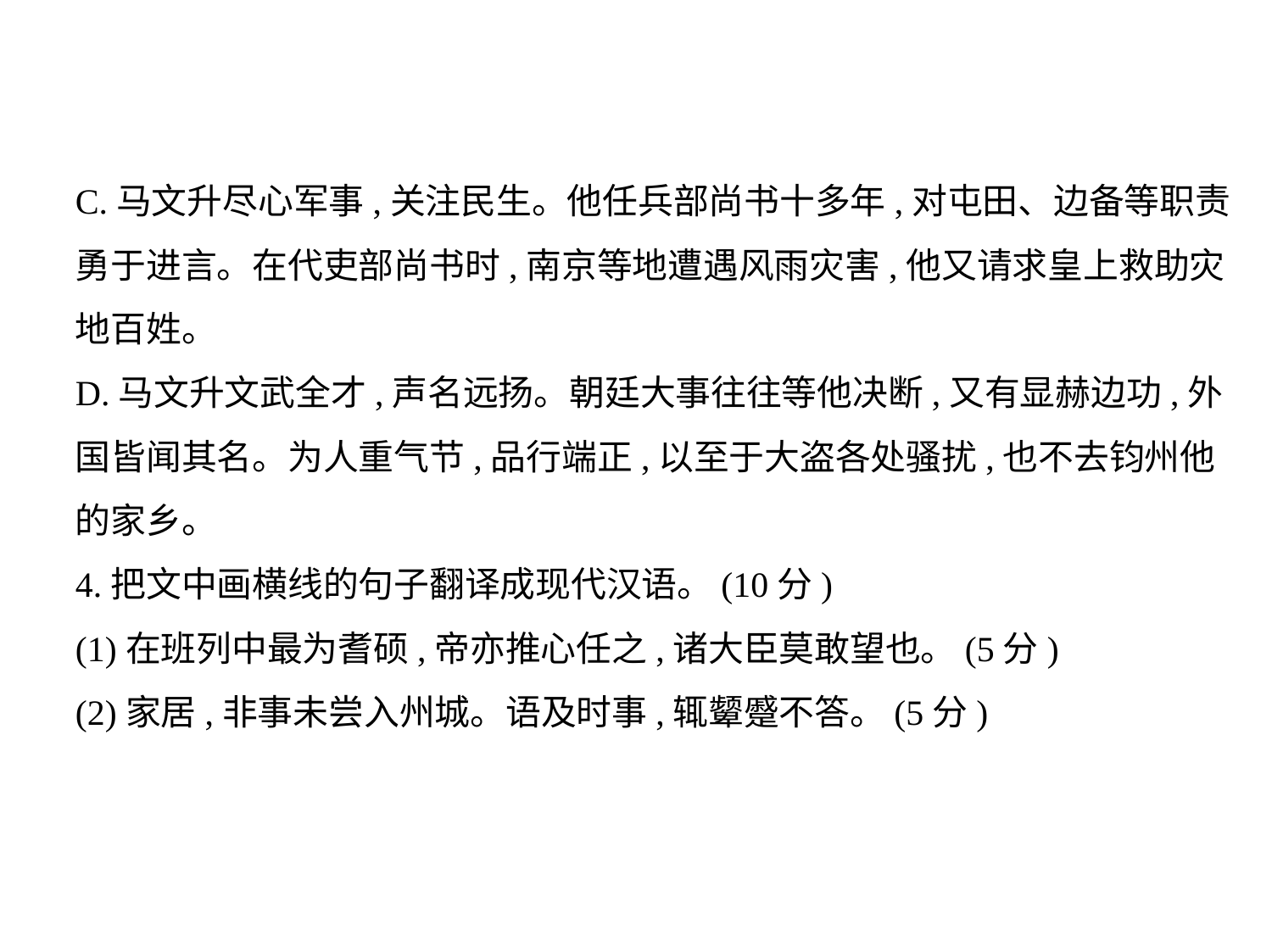

C.马文升尽心军事,关注民生。他任兵部尚书十多年,对屯田、边备等职责
勇于进言。在代吏部尚书时,南京等地遭遇风雨灾害,他又请求皇上救助灾
地百姓。
D.马文升文武全才,声名远扬。朝廷大事往往等他决断,又有显赫边功,外
国皆闻其名。为人重气节,品行端正,以至于大盗各处骚扰,也不去钧州他
的家乡。
4.把文中画横线的句子翻译成现代汉语。(10分)
(1)在班列中最为耆硕,帝亦推心任之,诸大臣莫敢望也。(5分)
(2)家居,非事未尝入州城。语及时事,辄颦蹙不答。(5分)